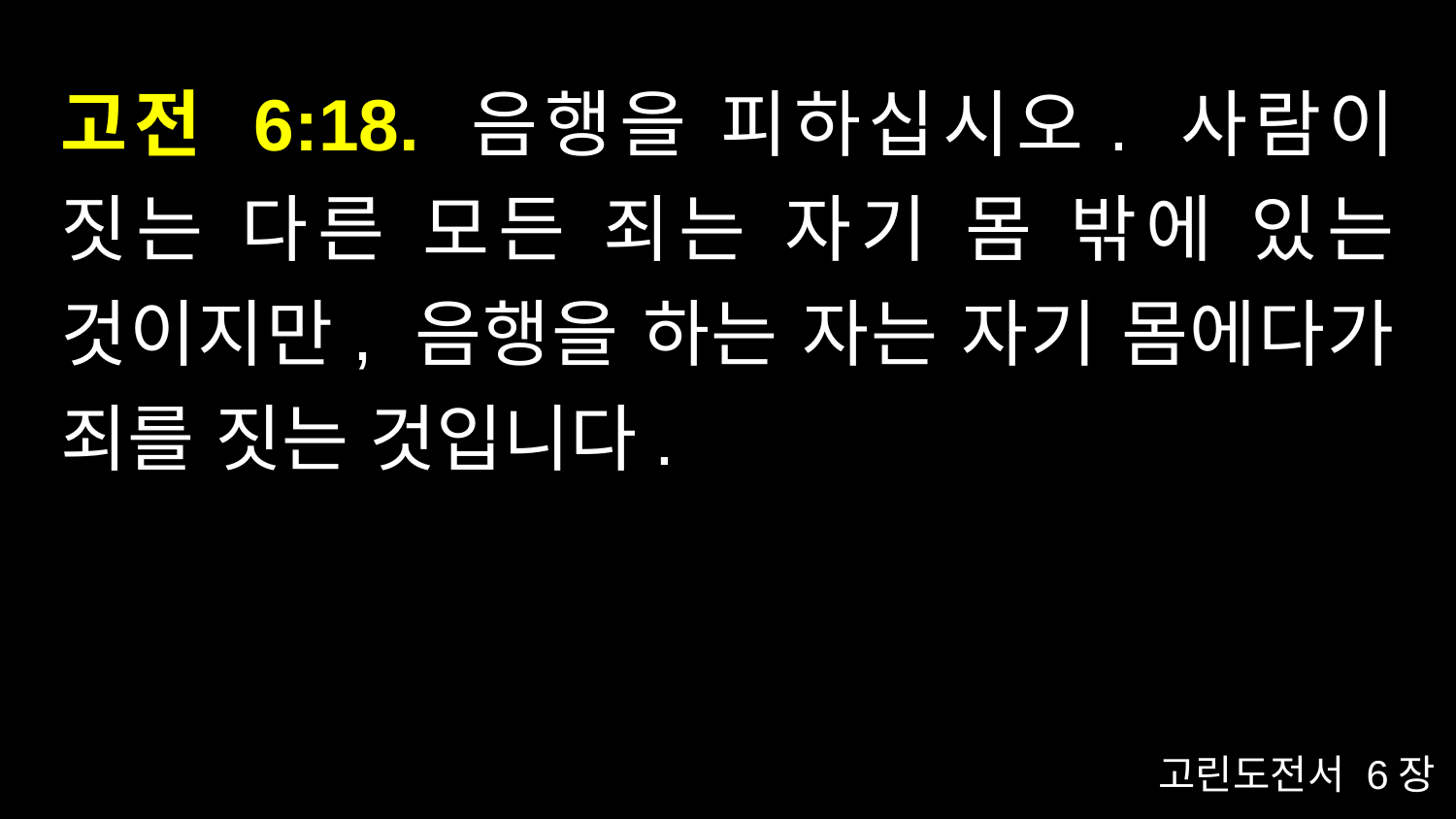

# 고전 6:18. 음행을 피하십시오. 사람이 짓는 다른 모든 죄는 자기 몸 밖에 있는 것이지만, 음행을 하는 자는 자기 몸에다가 죄를 짓는 것입니다.
고린도전서 6장